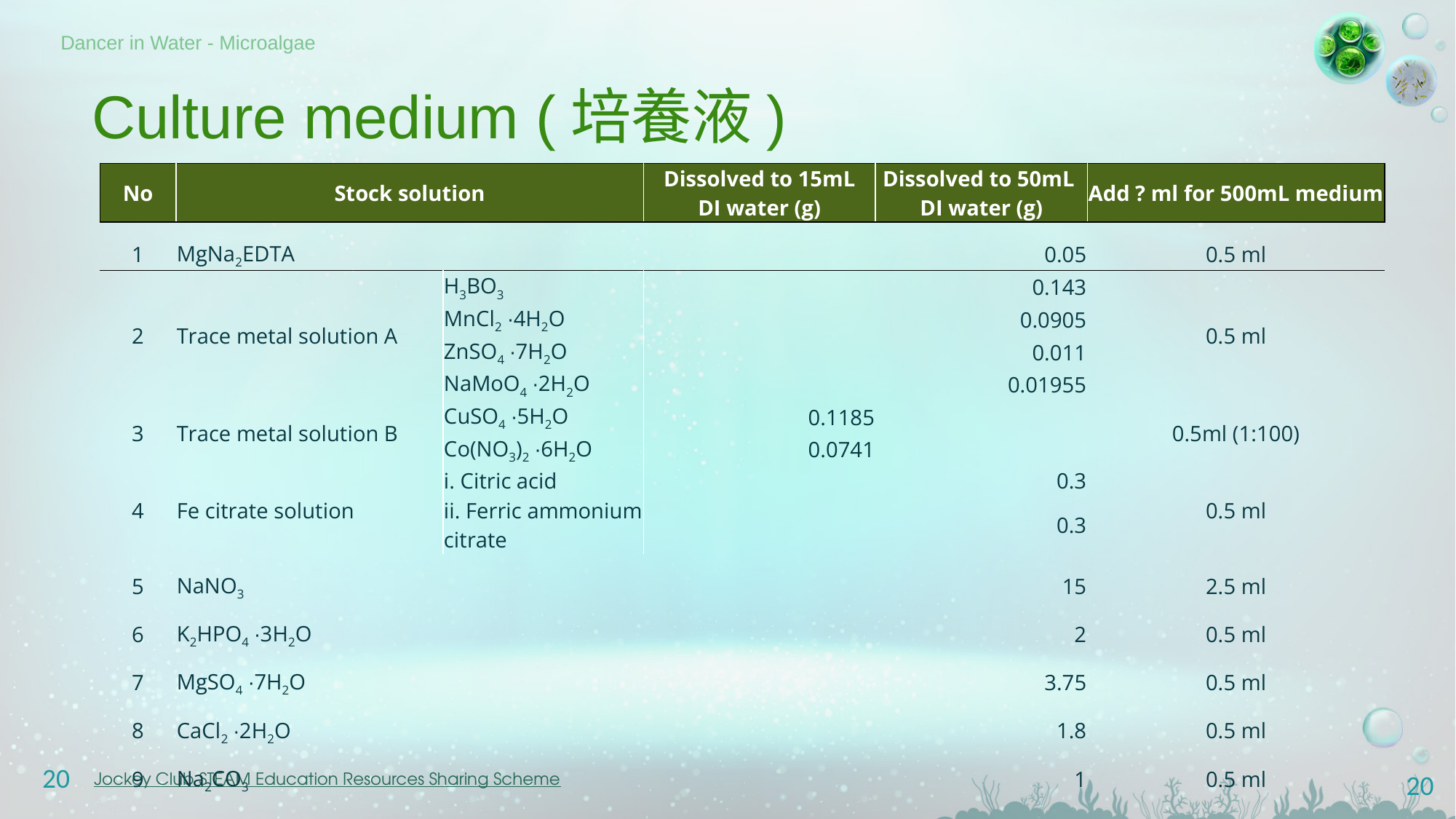

# Culture medium (培養液)
| No | Stock solution |  | Dissolved to 15mL DI water (g) | Dissolved to 50mL DI water (g) | Add ? ml for 500mL medium |
| --- | --- | --- | --- | --- | --- |
| 1 | MgNa2EDTA |  |  | 0.05 | 0.5 ml |
| 2 | Trace metal solution A | H3BO3 |  | 0.143 | 0.5 ml |
|  |  | MnCl2 ∙4H2O |  | 0.0905 |  |
|  |  | ZnSO4 ∙7H2O |  | 0.011 |  |
|  |  | NaMoO4 ∙2H2O |  | 0.01955 |  |
| 3 | Trace metal solution B | CuSO4 ∙5H2O | 0.1185 |  | 0.5ml (1:100) |
|  |  | Co(NO3)2 ∙6H2O | 0.0741 |  |  |
| 4 | Fe citrate solution | i. Citric acid |  | 0.3 | 0.5 ml |
|  |  | ii. Ferric ammonium citrate |  | 0.3 |  |
| 5 | NaNO3 |  |  | 15 | 2.5 ml |
| 6 | K2HPO4 ∙3H2O |  |  | 2 | 0.5 ml |
| 7 | MgSO4 ∙7H2O |  |  | 3.75 | 0.5 ml |
| 8 | CaCl2 ∙2H2O |  |  | 1.8 | 0.5 ml |
| 9 | Na2CO3 |  |  | 1 | 0.5 ml |
20
20